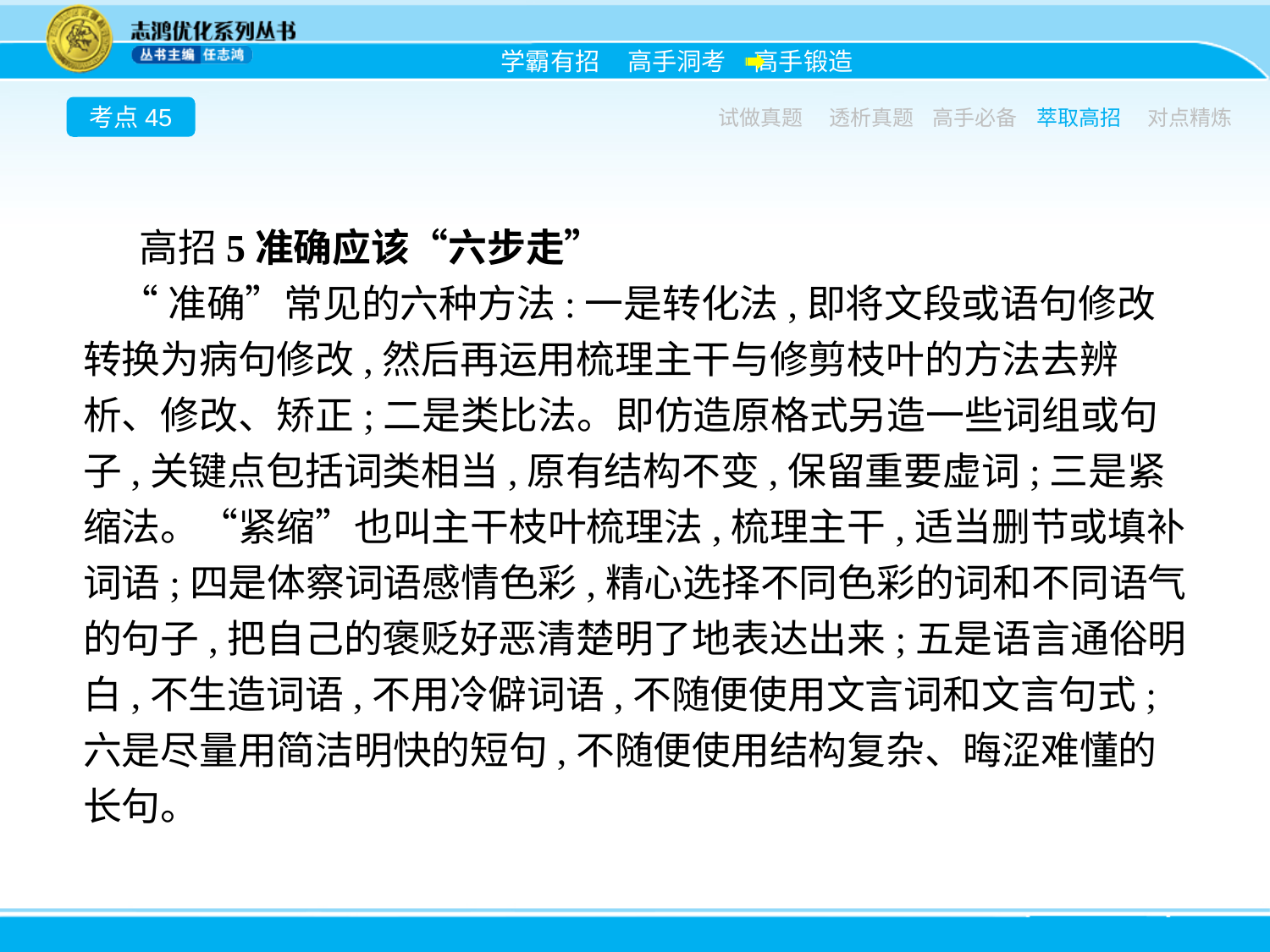

考点45
试做真题
透析真题
高手必备
萃取高招
对点精炼
高招5准确应该“六步走”
“准确”常见的六种方法:一是转化法,即将文段或语句修改转换为病句修改,然后再运用梳理主干与修剪枝叶的方法去辨析、修改、矫正;二是类比法。即仿造原格式另造一些词组或句子,关键点包括词类相当,原有结构不变,保留重要虚词;三是紧缩法。“紧缩”也叫主干枝叶梳理法,梳理主干,适当删节或填补词语;四是体察词语感情色彩,精心选择不同色彩的词和不同语气的句子,把自己的褒贬好恶清楚明了地表达出来;五是语言通俗明白,不生造词语,不用冷僻词语,不随便使用文言词和文言句式;六是尽量用简洁明快的短句,不随便使用结构复杂、晦涩难懂的长句。